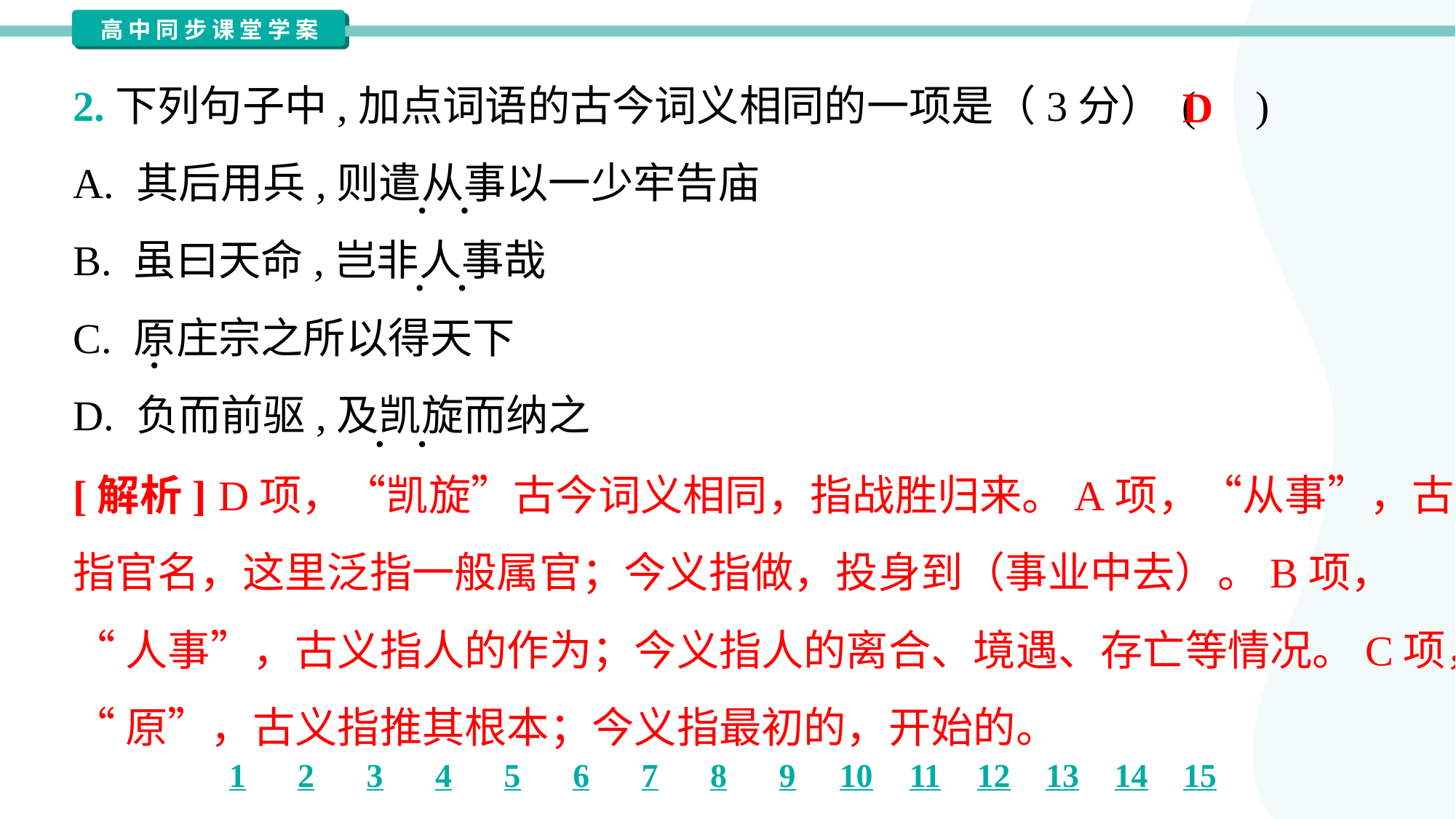

2.下列句子中,加点词语的古今词义相同的一项是（3分） (     )
D
A. 其后用兵,则遣从事以一少牢告庙
B. 虽曰天命,岂非人事哉
C. 原庄宗之所以得天下
D. 负而前驱,及凯旋而纳之

[解析] D项，“凯旋”古今词义相同，指战胜归来。A项，“从事”，古义
指官名，这里泛指一般属官；今义指做，投身到（事业中去）。B项，
“人事”，古义指人的作为；今义指人的离合、境遇、存亡等情况。C项，
“原”，古义指推其根本；今义指最初的，开始的。